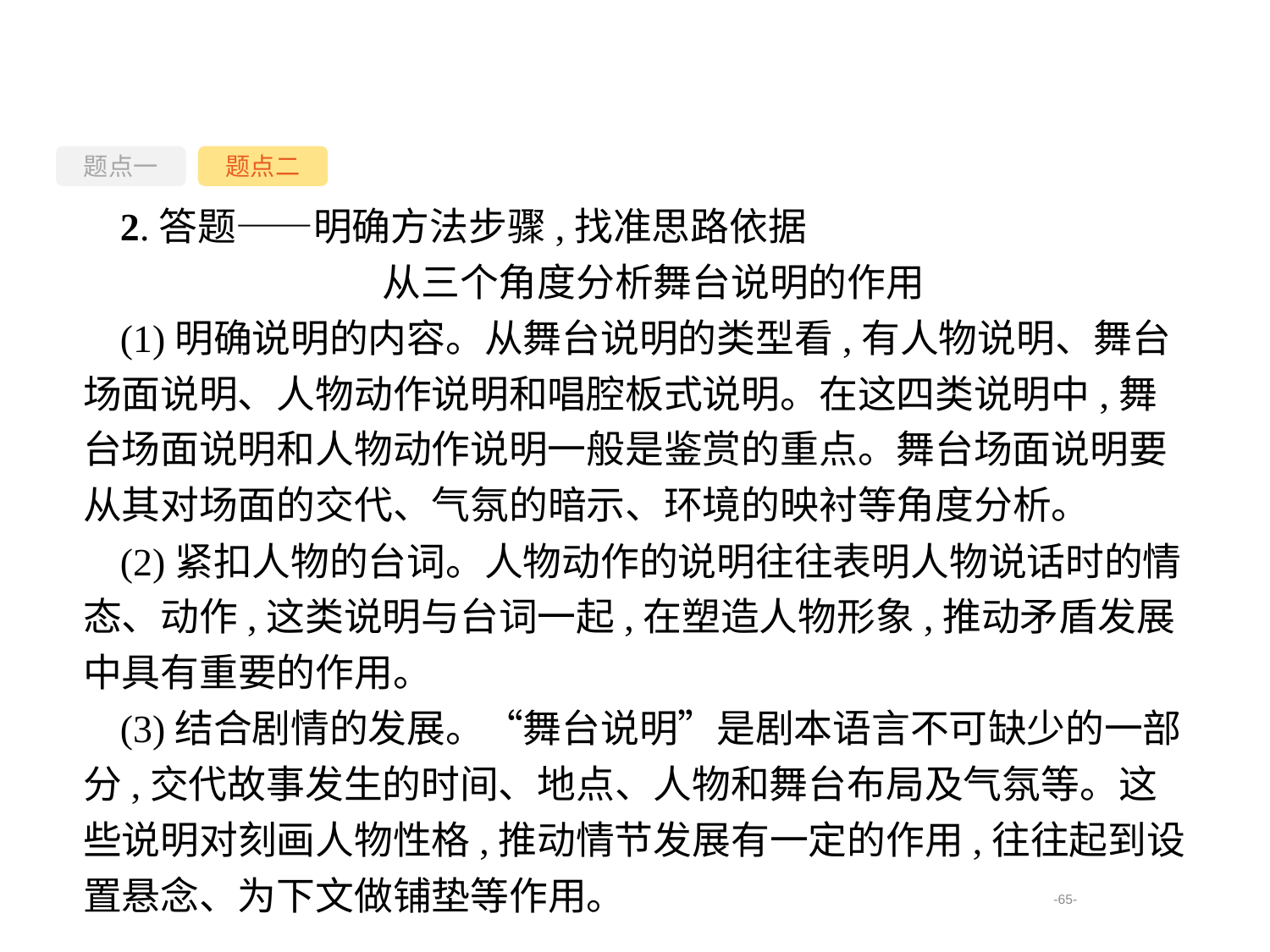

题点一
题点二
2.答题——明确方法步骤,找准思路依据
从三个角度分析舞台说明的作用
(1)明确说明的内容。从舞台说明的类型看,有人物说明、舞台场面说明、人物动作说明和唱腔板式说明。在这四类说明中,舞台场面说明和人物动作说明一般是鉴赏的重点。舞台场面说明要从其对场面的交代、气氛的暗示、环境的映衬等角度分析。
(2)紧扣人物的台词。人物动作的说明往往表明人物说话时的情态、动作,这类说明与台词一起,在塑造人物形象,推动矛盾发展中具有重要的作用。
(3)结合剧情的发展。“舞台说明”是剧本语言不可缺少的一部分,交代故事发生的时间、地点、人物和舞台布局及气氛等。这些说明对刻画人物性格,推动情节发展有一定的作用,往往起到设置悬念、为下文做铺垫等作用。
-65-